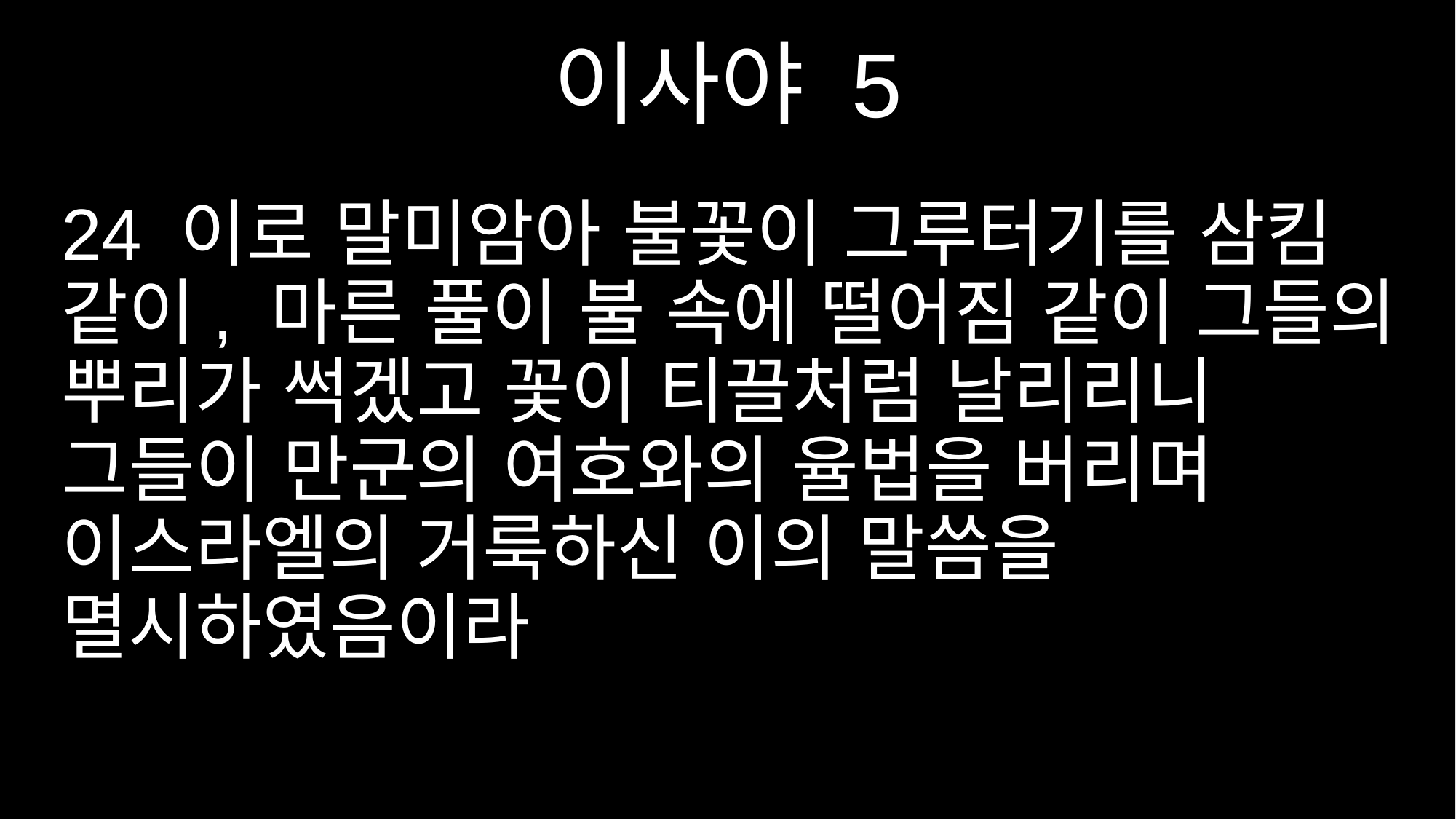

이사야 5
24 이로 말미암아 불꽃이 그루터기를 삼킴 같이, 마른 풀이 불 속에 떨어짐 같이 그들의 뿌리가 썩겠고 꽃이 티끌처럼 날리리니 그들이 만군의 여호와의 율법을 버리며 이스라엘의 거룩하신 이의 말씀을 멸시하였음이라